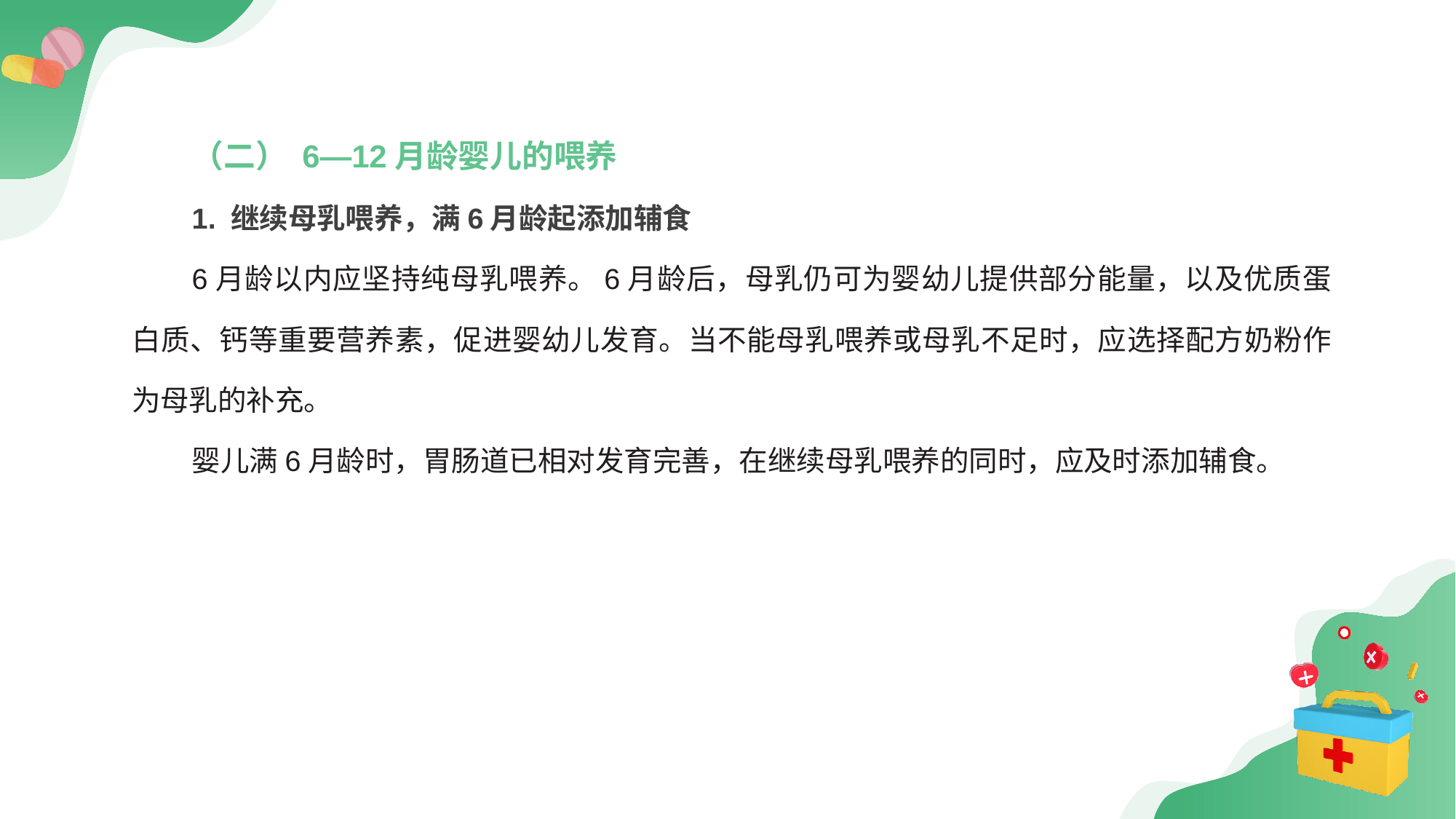

（二） 6—12月龄婴儿的喂养
1. 继续母乳喂养，满6月龄起添加辅食
6月龄以内应坚持纯母乳喂养。6月龄后，母乳仍可为婴幼儿提供部分能量，以及优质蛋白质、钙等重要营养素，促进婴幼儿发育。当不能母乳喂养或母乳不足时，应选择配方奶粉作为母乳的补充。
婴儿满6月龄时，胃肠道已相对发育完善，在继续母乳喂养的同时，应及时添加辅食。